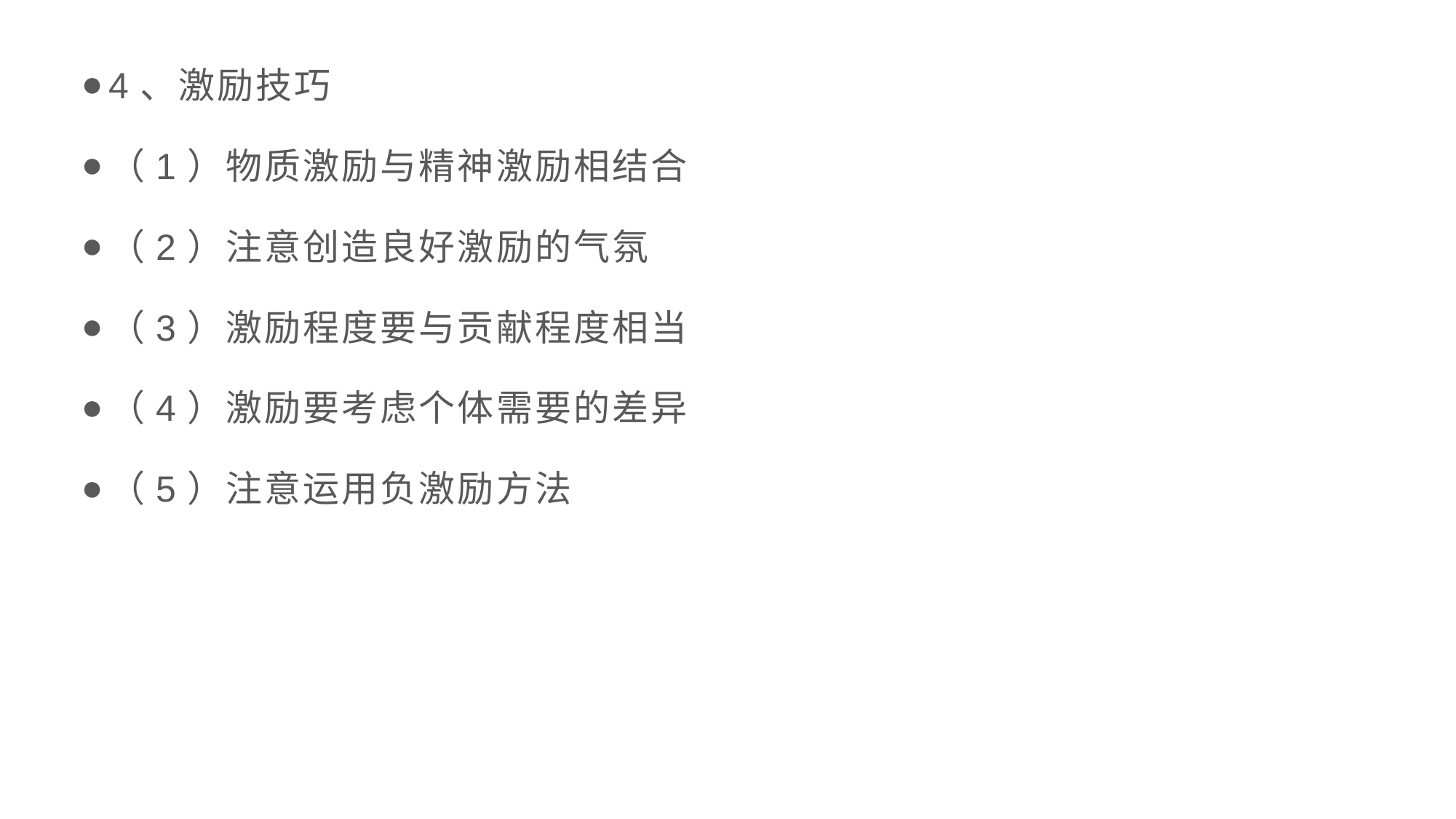

4、激励技巧
（1）物质激励与精神激励相结合
（2）注意创造良好激励的气氛
（3）激励程度要与贡献程度相当
（4）激励要考虑个体需要的差异
（5）注意运用负激励方法